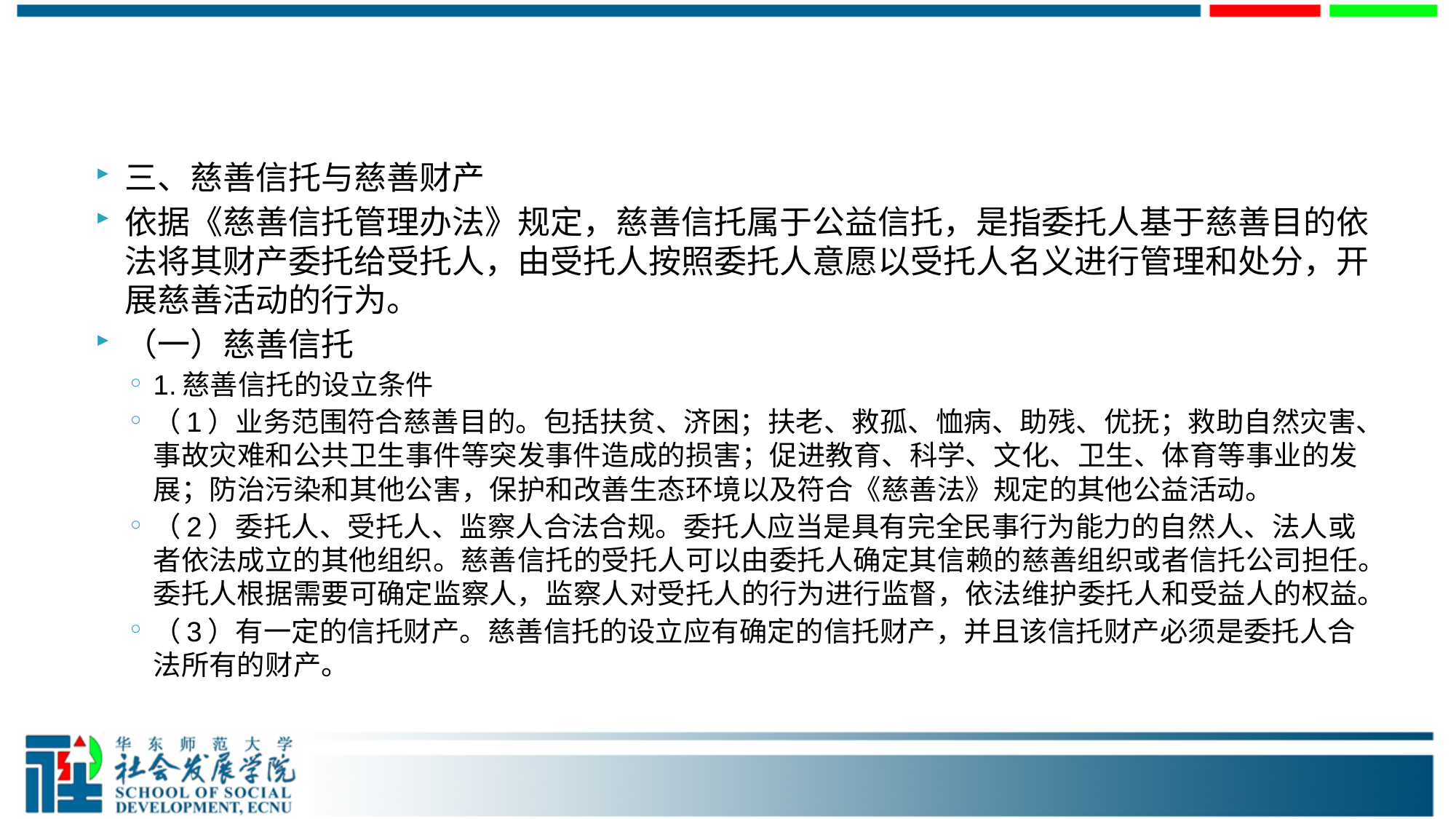

#
三、慈善信托与慈善财产
依据《慈善信托管理办法》规定，慈善信托属于公益信托，是指委托人基于慈善目的依法将其财产委托给受托人，由受托人按照委托人意愿以受托人名义进行管理和处分，开展慈善活动的行为。
（一）慈善信托
1.慈善信托的设立条件
（1）业务范围符合慈善目的。包括扶贫、济困；扶老、救孤、恤病、助残、优抚；救助自然灾害、事故灾难和公共卫生事件等突发事件造成的损害；促进教育、科学、文化、卫生、体育等事业的发展；防治污染和其他公害，保护和改善生态环境以及符合《慈善法》规定的其他公益活动。
（2）委托人、受托人、监察人合法合规。委托人应当是具有完全民事行为能力的自然人、法人或者依法成立的其他组织。慈善信托的受托人可以由委托人确定其信赖的慈善组织或者信托公司担任。委托人根据需要可确定监察人，监察人对受托人的行为进行监督，依法维护委托人和受益人的权益。
（3）有一定的信托财产。慈善信托的设立应有确定的信托财产，并且该信托财产必须是委托人合法所有的财产。